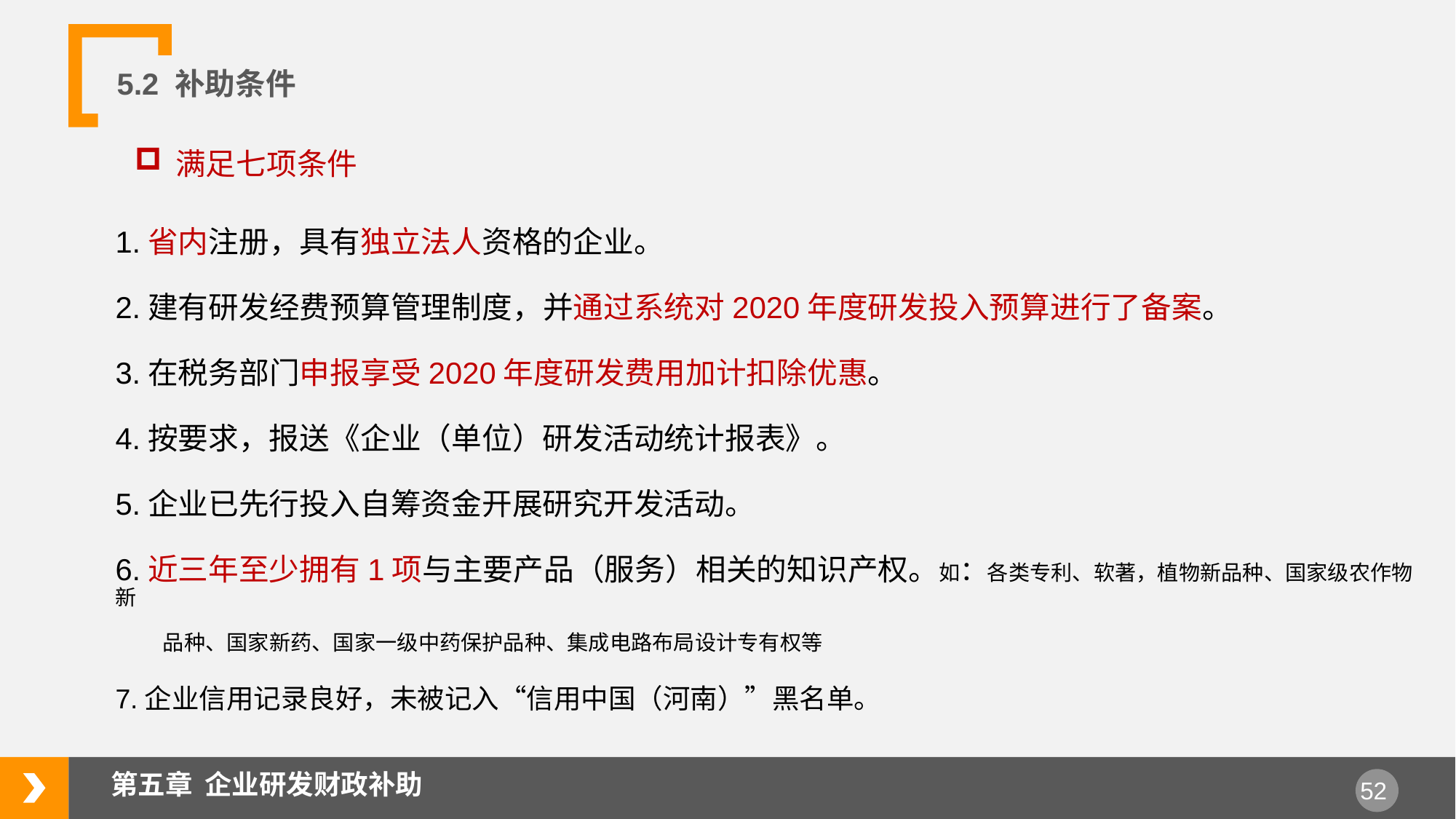

# 5.2 补助条件
满足七项条件
1.省内注册，具有独立法人资格的企业。

2.建有研发经费预算管理制度，并通过系统对2020年度研发投入预算进行了备案。

3.在税务部门申报享受2020年度研发费用加计扣除优惠。

4.按要求，报送《企业（单位）研发活动统计报表》。

5.企业已先行投入自筹资金开展研究开发活动。

6.近三年至少拥有1项与主要产品（服务）相关的知识产权。如：各类专利、软著，植物新品种、国家级农作物新

         品种、国家新药、国家一级中药保护品种、集成电路布局设计专有权等

7.企业信用记录良好，未被记入“信用中国（河南）”黑名单。
第五章  企业研发财政补助